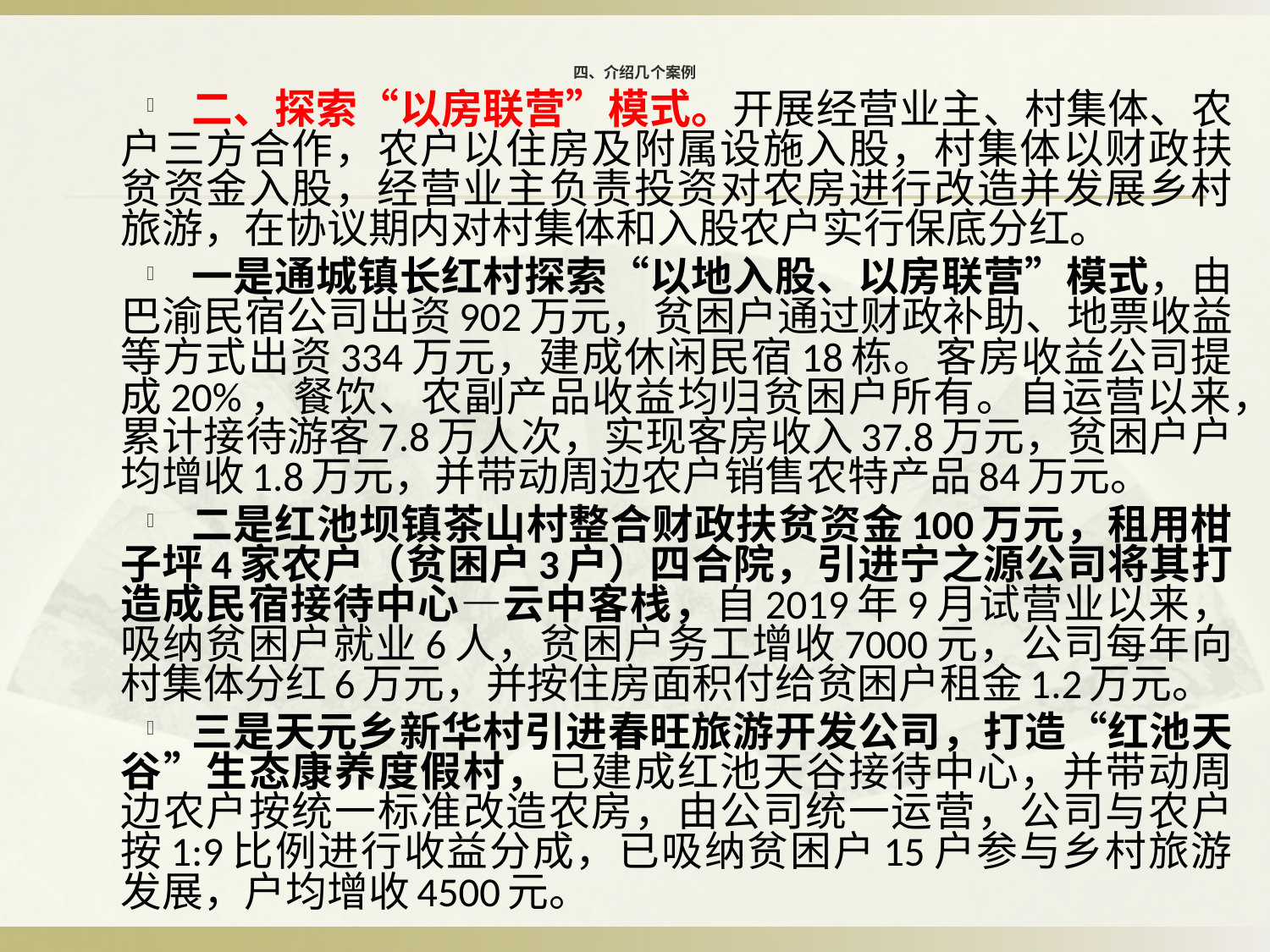

# 四、介绍几个案例
二、探索“以房联营”模式。开展经营业主、村集体、农户三方合作，农户以住房及附属设施入股，村集体以财政扶贫资金入股，经营业主负责投资对农房进行改造并发展乡村旅游，在协议期内对村集体和入股农户实行保底分红。
一是通城镇长红村探索“以地入股、以房联营”模式，由巴渝民宿公司出资902万元，贫困户通过财政补助、地票收益等方式出资334万元，建成休闲民宿18栋。客房收益公司提成20%，餐饮、农副产品收益均归贫困户所有。自运营以来，累计接待游客7.8万人次，实现客房收入37.8万元，贫困户户均增收1.8万元，并带动周边农户销售农特产品84万元。
二是红池坝镇茶山村整合财政扶贫资金100万元，租用柑子坪4家农户（贫困户3户）四合院，引进宁之源公司将其打造成民宿接待中心—云中客栈，自2019年9月试营业以来，吸纳贫困户就业6人，贫困户务工增收7000元，公司每年向村集体分红6万元，并按住房面积付给贫困户租金1.2万元。
三是天元乡新华村引进春旺旅游开发公司，打造“红池天谷”生态康养度假村，已建成红池天谷接待中心，并带动周边农户按统一标准改造农房，由公司统一运营，公司与农户按1:9比例进行收益分成，已吸纳贫困户15户参与乡村旅游发展，户均增收4500元。